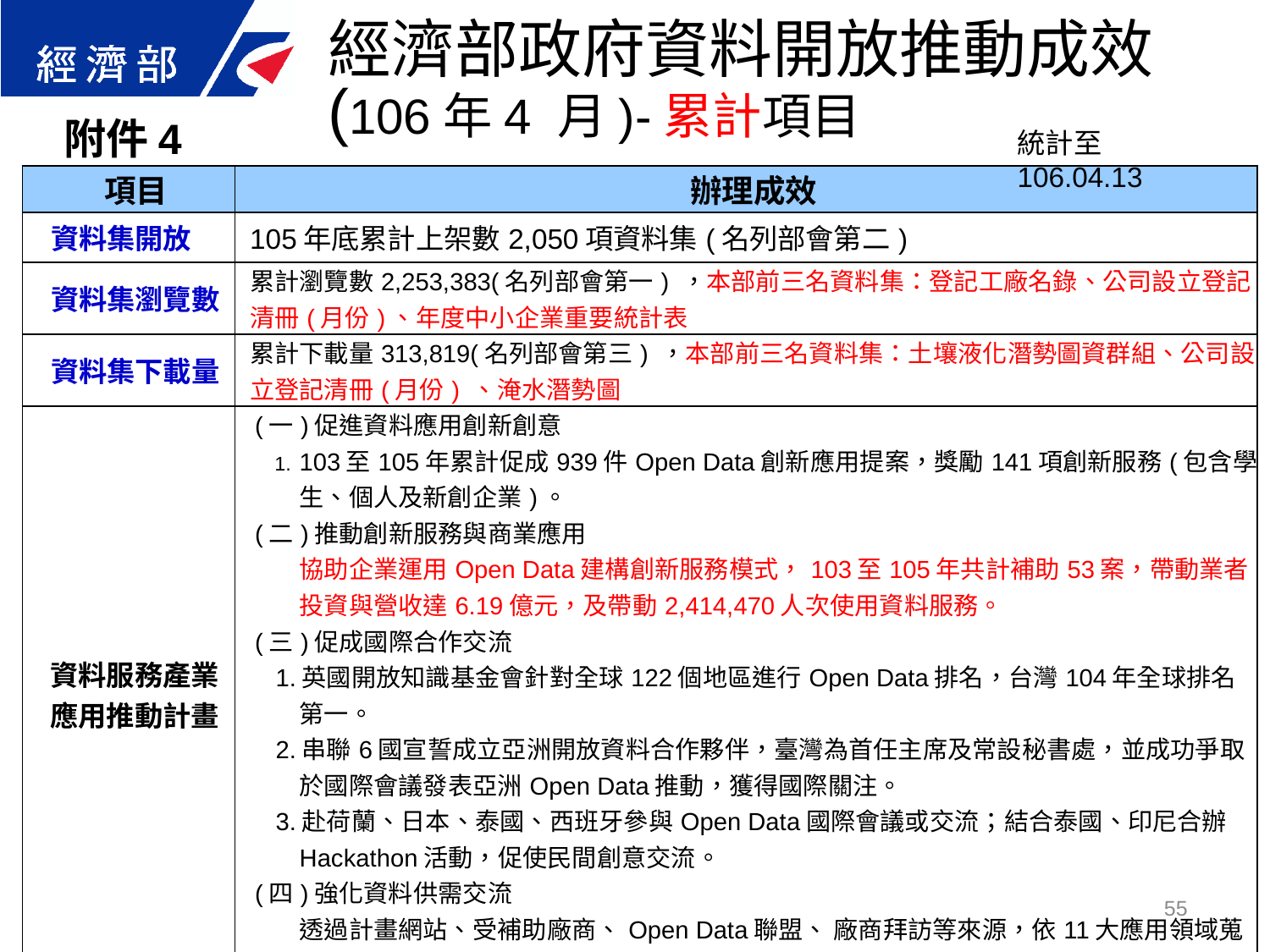

經濟部政府資料開放推動成效
(106年4 月)-累計項目
附件4
統計至106.04.13
| 項目 | 辦理成效 |
| --- | --- |
| 資料集開放 | 105年底累計上架數2,050項資料集(名列部會第二) |
| 資料集瀏覽數 | 累計瀏覽數2,253,383(名列部會第一) ，本部前三名資料集：登記工廠名錄、公司設立登記清冊(月份)、年度中小企業重要統計表 |
| 資料集下載量 | 累計下載量313,819(名列部會第三) ，本部前三名資料集：土壤液化潛勢圖資群組、公司設立登記清冊(月份) 、淹水潛勢圖 |
| 資料服務產業 應用推動計畫 | (一)促進資料應用創新創意 103至105年累計促成939件Open Data創新應用提案，獎勵141項創新服務(包含學生、個人及新創企業)。 (二)推動創新服務與商業應用 協助企業運用Open Data建構創新服務模式，103至105年共計補助53案，帶動業者投資與營收達6.19億元，及帶動2,414,470人次使用資料服務。 (三)促成國際合作交流 1.英國開放知識基金會針對全球122個地區進行Open Data排名，台灣104年全球排名第一。 2.串聯6國宣誓成立亞洲開放資料合作夥伴，臺灣為首任主席及常設秘書處，並成功爭取於國際會議發表亞洲Open Data推動，獲得國際關注。 3.赴荷蘭、日本、泰國、西班牙參與Open Data國際會議或交流；結合泰國、印尼合辦Hackathon活動，促使民間創意交流。 (四)強化資料供需交流 透過計畫網站、受補助廠商、Open Data聯盟、 廠商拜訪等來源，依11大應用領域蒐集民間資料需求達409個，促成183項符合廠商需求之資料集優先開放。 |
| 106年Open Data創新應用競賽 | 106年除持續推廣團隊使用政府資料外，並推動內政部消防署、交通部中央氣象局、經濟部、農委會、華碩電腦設組，主題式催化民間使用防救災、氣象、經濟、農業等資料，於4月12日完成收件。 |
55